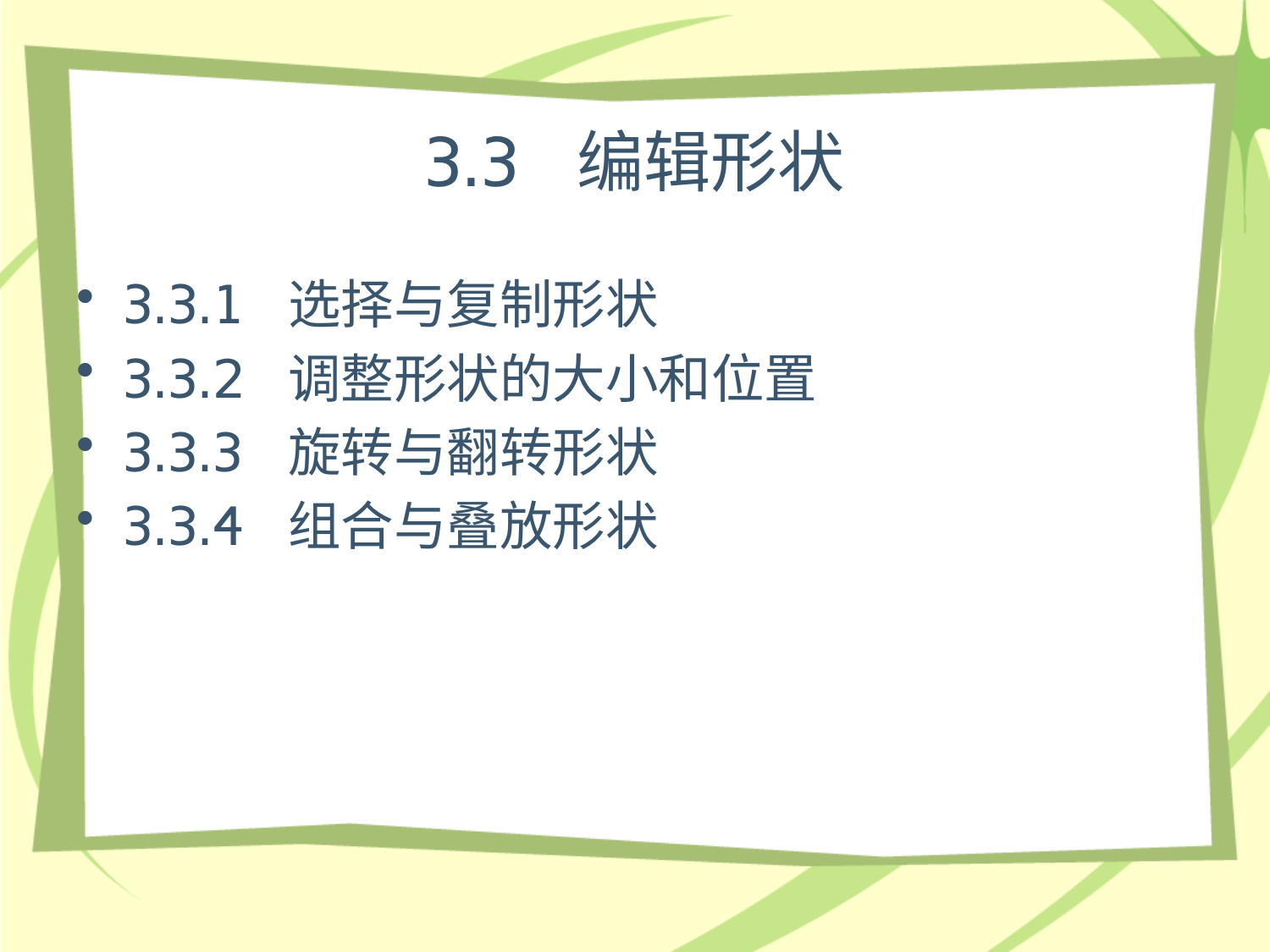

# 3.3  编辑形状
3.3.1  选择与复制形状
3.3.2  调整形状的大小和位置
3.3.3  旋转与翻转形状
3.3.4  组合与叠放形状